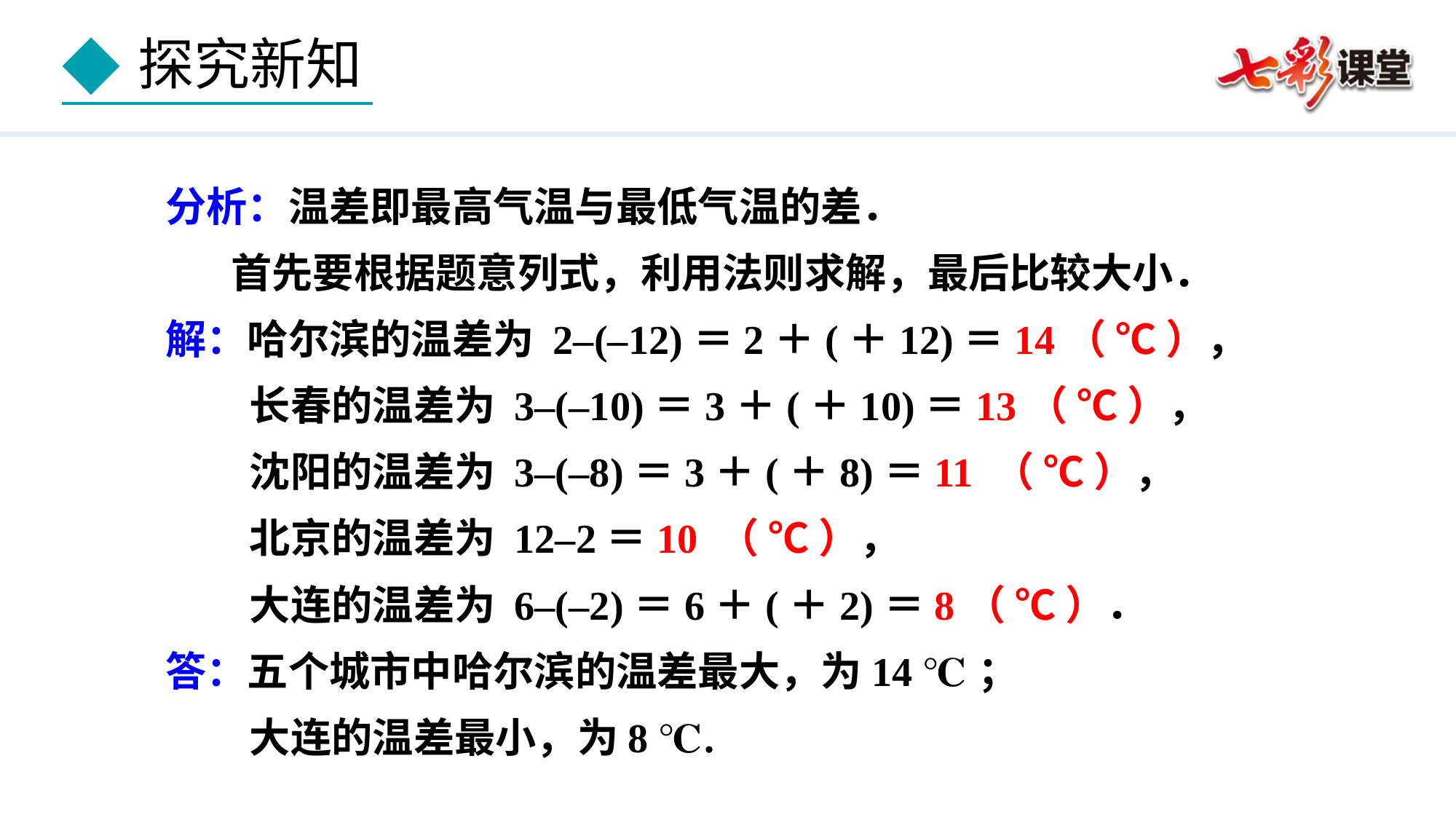

分析：温差即最高气温与最低气温的差．
      首先要根据题意列式，利用法则求解，最后比较大小．
解：哈尔滨的温差为 2–(–12)＝2＋(＋12)＝14（ ℃ ），
        长春的温差为 3–(–10)＝3＋(＋10)＝13（ ℃ ），
        沈阳的温差为 3–(–8)＝3＋(＋8)＝11 （ ℃ ），
        北京的温差为 12–2＝10 （ ℃ ），
        大连的温差为 6–(–2)＝6＋(＋2)＝8（ ℃ ）．
答：五个城市中哈尔滨的温差最大，为14 ℃；
        大连的温差最小，为8 ℃.